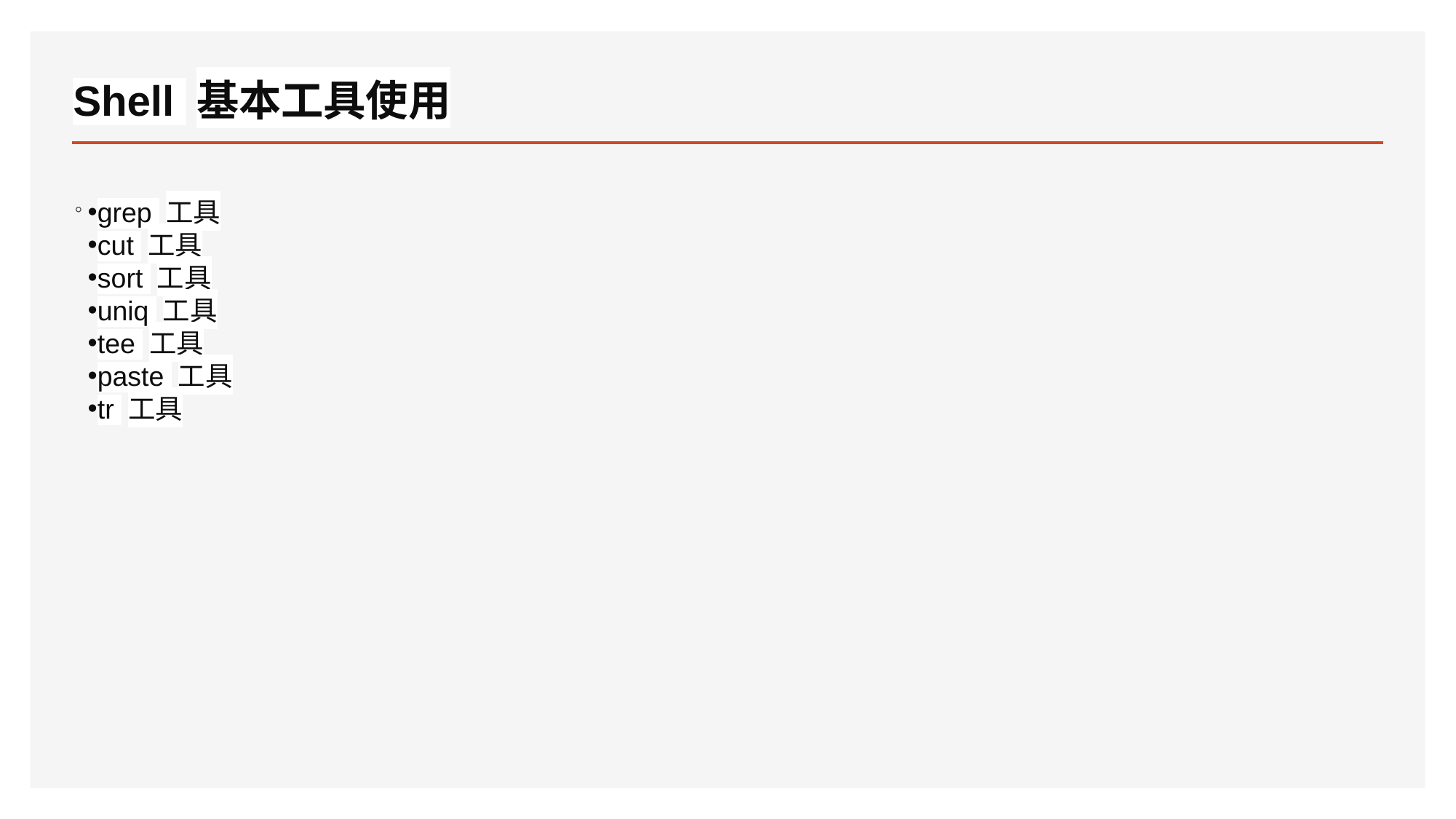

# Shell 基本工具使用
。
grep 工具
cut 工具
sort 工具
uniq 工具
tee 工具
paste 工具
tr 工具